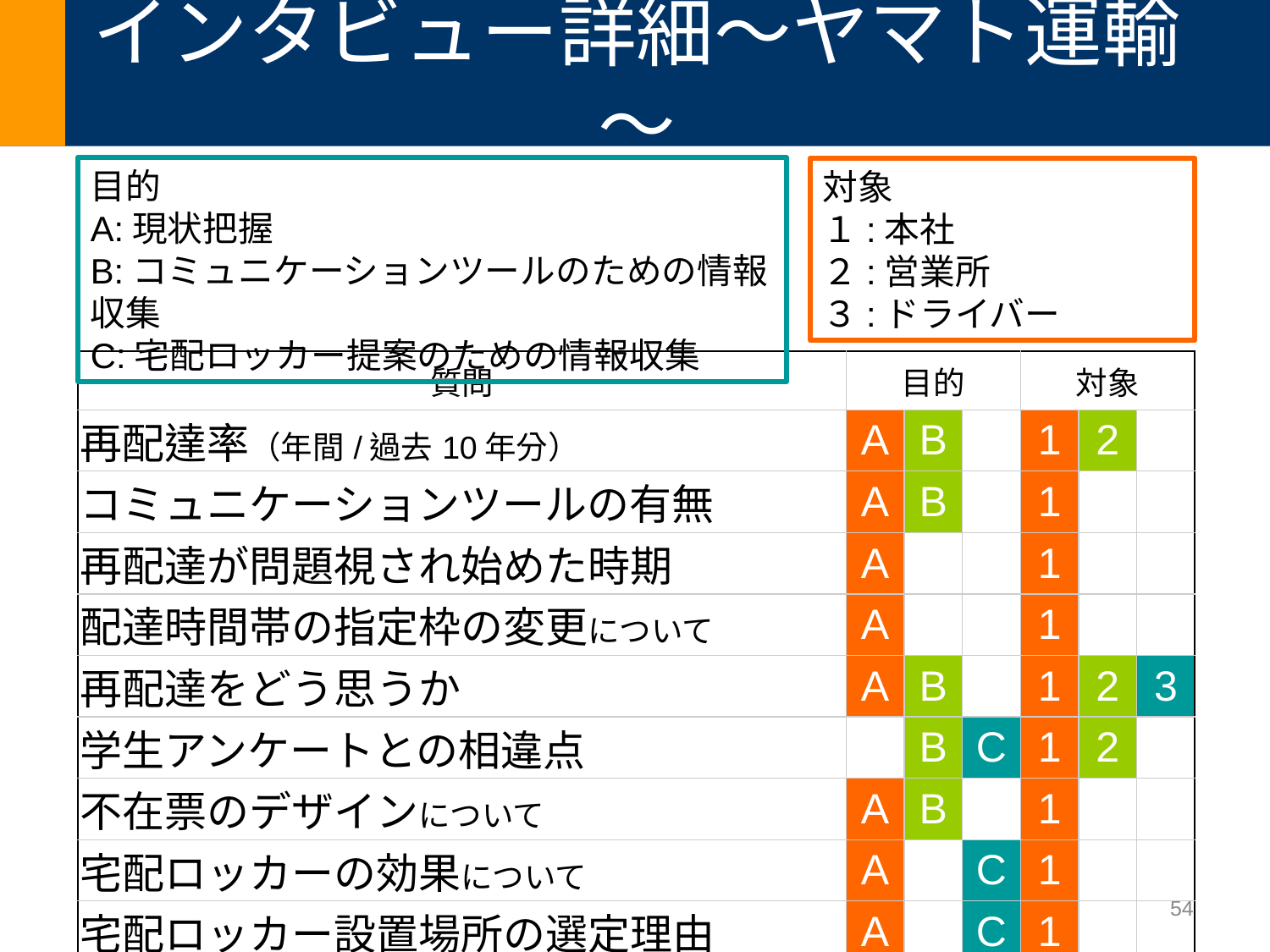

# インタビュー詳細～ヤマト運輸～
目的
A:現状把握
B:コミュニケーションツールのための情報収集
C:宅配ロッカー提案のための情報収集
対象
１:本社
２:営業所
３:ドライバー
| 質問 | 目的 |  |  | 対象 |  |  |
| --- | --- | --- | --- | --- | --- | --- |
| 再配達率（年間/過去10年分） | A | B |  | 1 | 2 |  |
| コミュニケーションツールの有無 | A | B |  | 1 |  |  |
| 再配達が問題視され始めた時期 | A |  |  | 1 |  |  |
| 配達時間帯の指定枠の変更について | A |  |  | 1 |  |  |
| 再配達をどう思うか | A | B |  | 1 | 2 | 3 |
| 学生アンケートとの相違点 |  | B | C | 1 | 2 |  |
| 不在票のデザインについて | A | B |  | 1 |  |  |
| 宅配ロッカーの効果について | A |  | C | 1 |  |  |
| 宅配ロッカー設置場所の選定理由 | A |  | C | 1 |  |  |
| 既存サービスの認知度や利用率 | A | B |  | 1 |  |  |
54